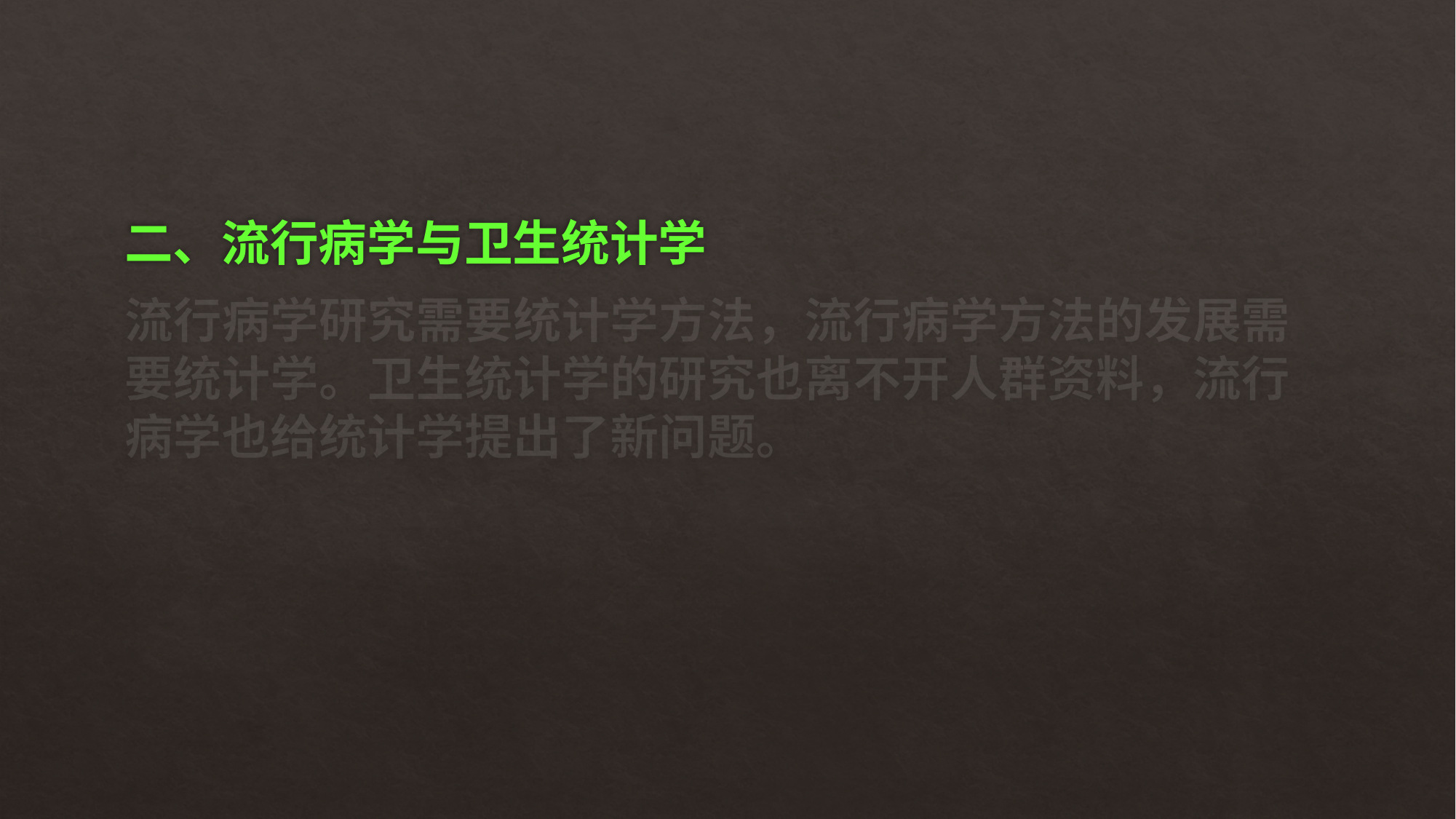

#
二、流行病学与卫生统计学
流行病学研究需要统计学方法，流行病学方法的发展需要统计学。卫生统计学的研究也离不开人群资料，流行病学也给统计学提出了新问题。